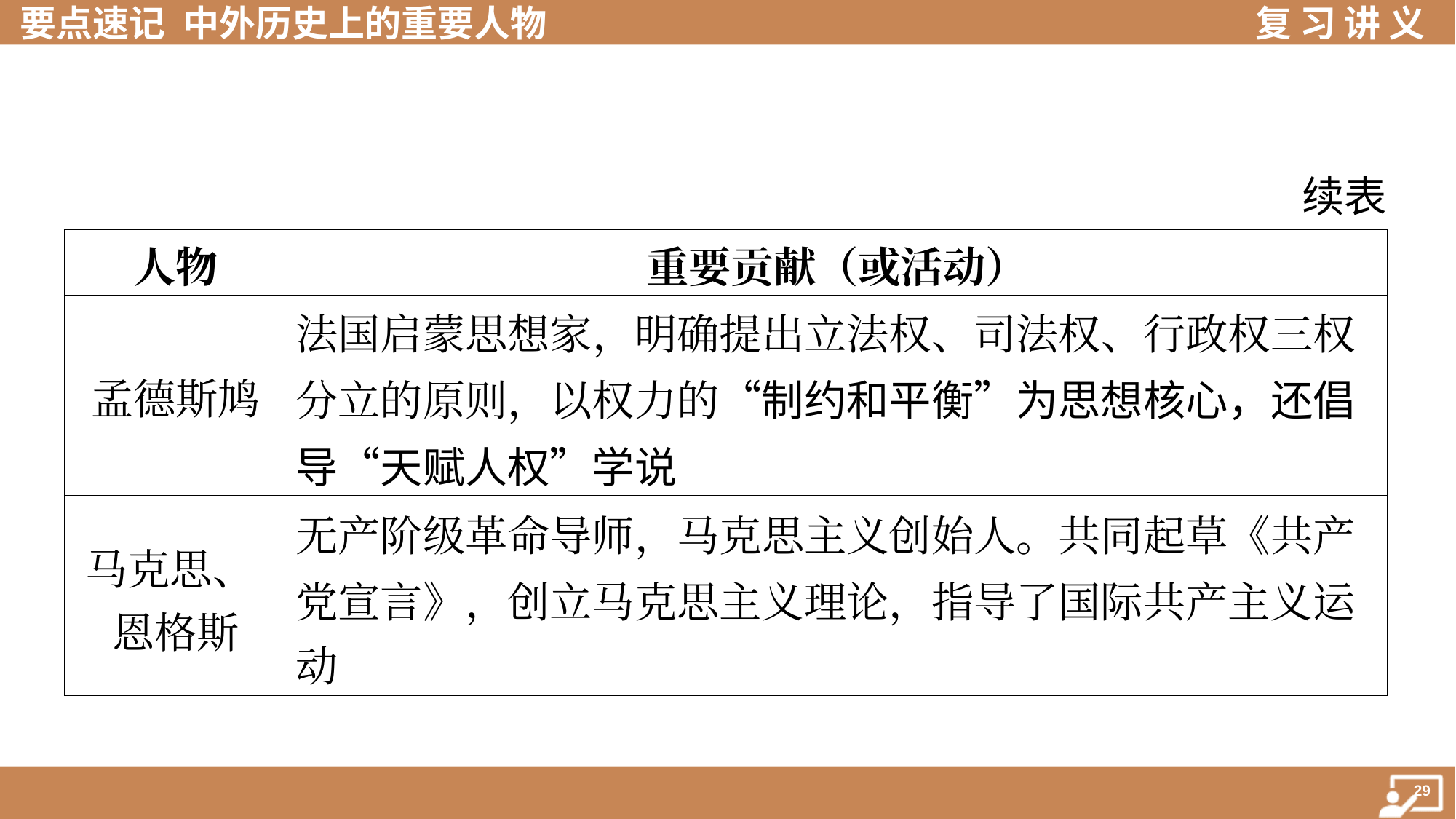

续表
| 人物 | 重要贡献（或活动） |
| --- | --- |
| 孟德斯鸠 | 法国启蒙思想家，明确提出立法权、司法权、行政权三权 分立的原则，以权力的“制约和平衡”为思想核心，还倡导“天赋人权”学说 |
| 马克思、 恩格斯 | 无产阶级革命导师，马克思主义创始人。共同起草《共产 党宣言》，创立马克思主义理论，指导了国际共产主义运 动 |